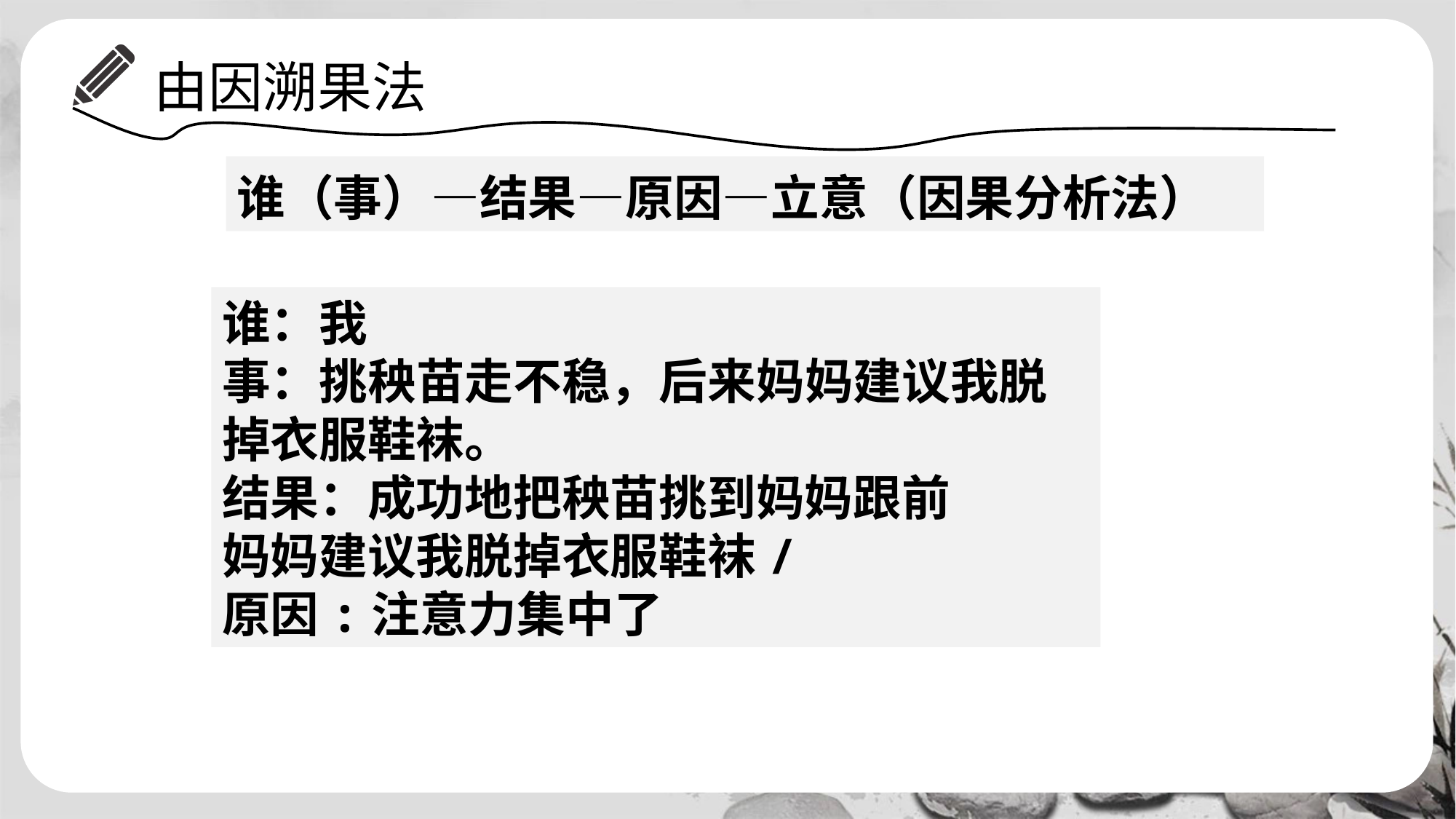

# 由因溯果法
谁（事）—结果—原因—立意（因果分析法）
谁：我
事：挑秧苗走不稳，后来妈妈建议我脱掉衣服鞋袜。
结果：成功地把秧苗挑到妈妈跟前
妈妈建议我脱掉衣服鞋袜/
原因:注意力集中了